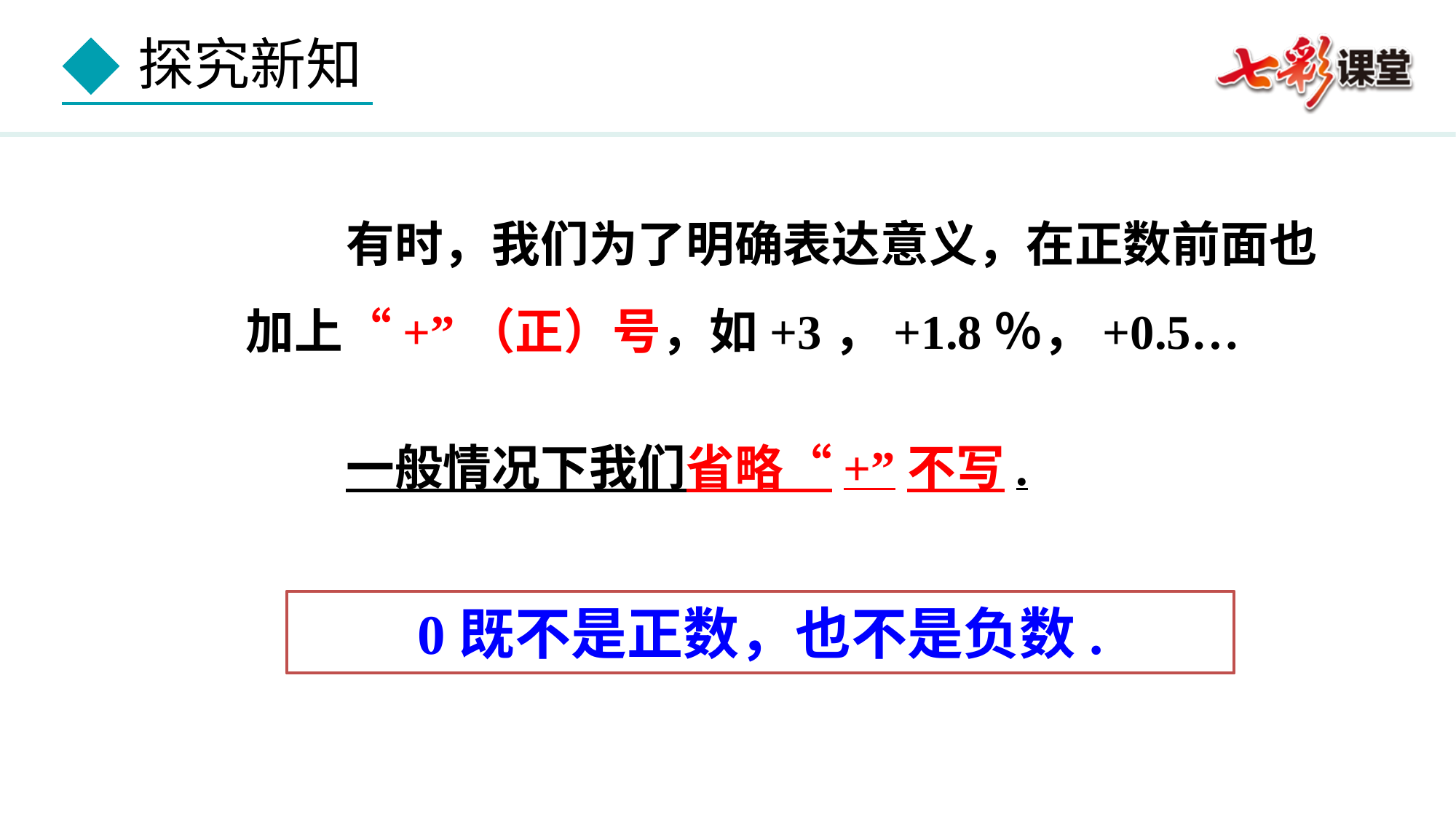

有时，我们为了明确表达意义，在正数前面也加上“+”（正）号，如+3，+1.8％，+0.5…
        一般情况下我们省略“+”不写.
0既不是正数，也不是负数.